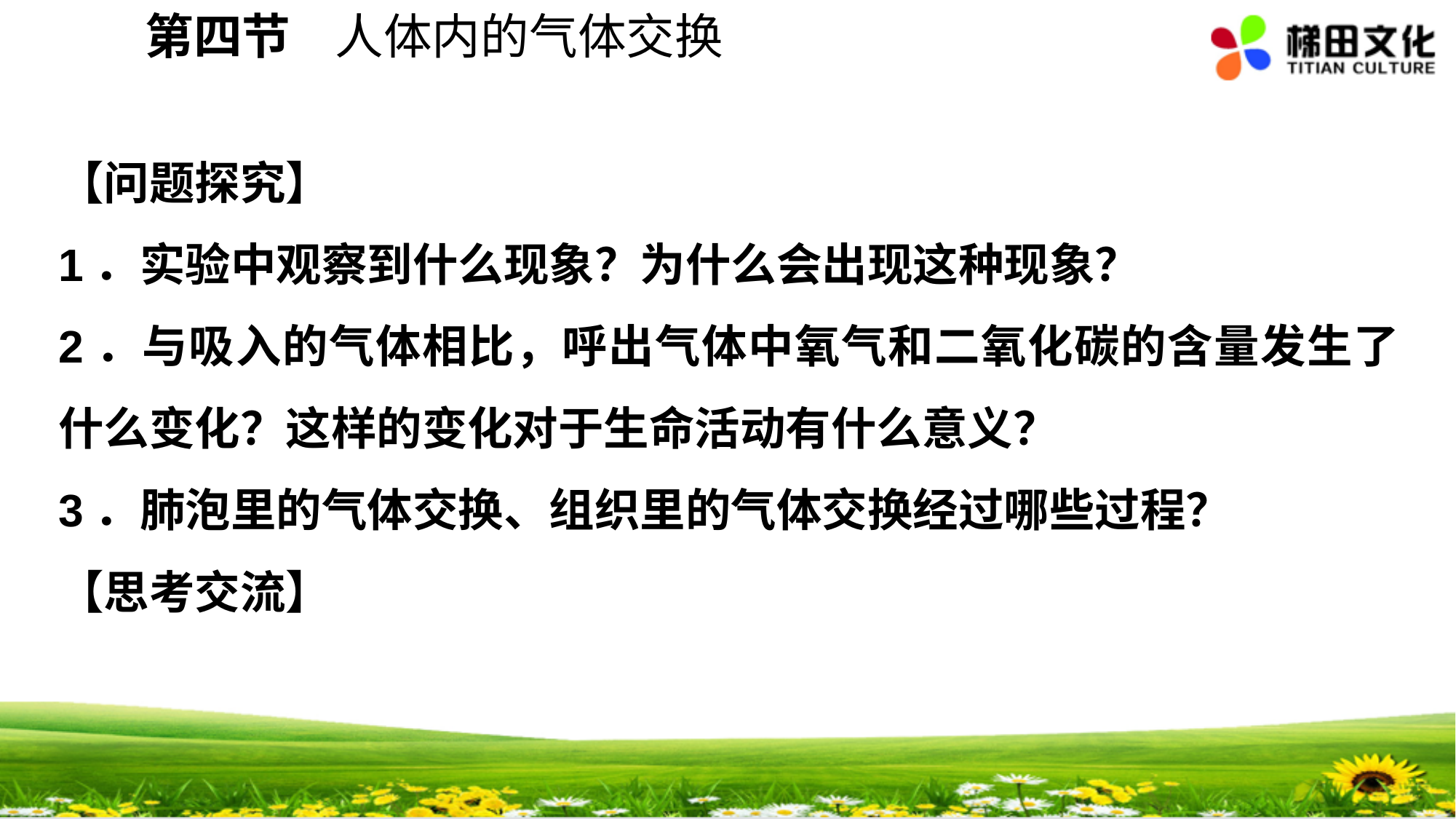

第四节    人体内的气体交换
【问题探究】
1．实验中观察到什么现象？为什么会出现这种现象？
2．与吸入的气体相比，呼出气体中氧气和二氧化碳的含量发生了什么变化？这样的变化对于生命活动有什么意义？
3．肺泡里的气体交换、组织里的气体交换经过哪些过程？
【思考交流】